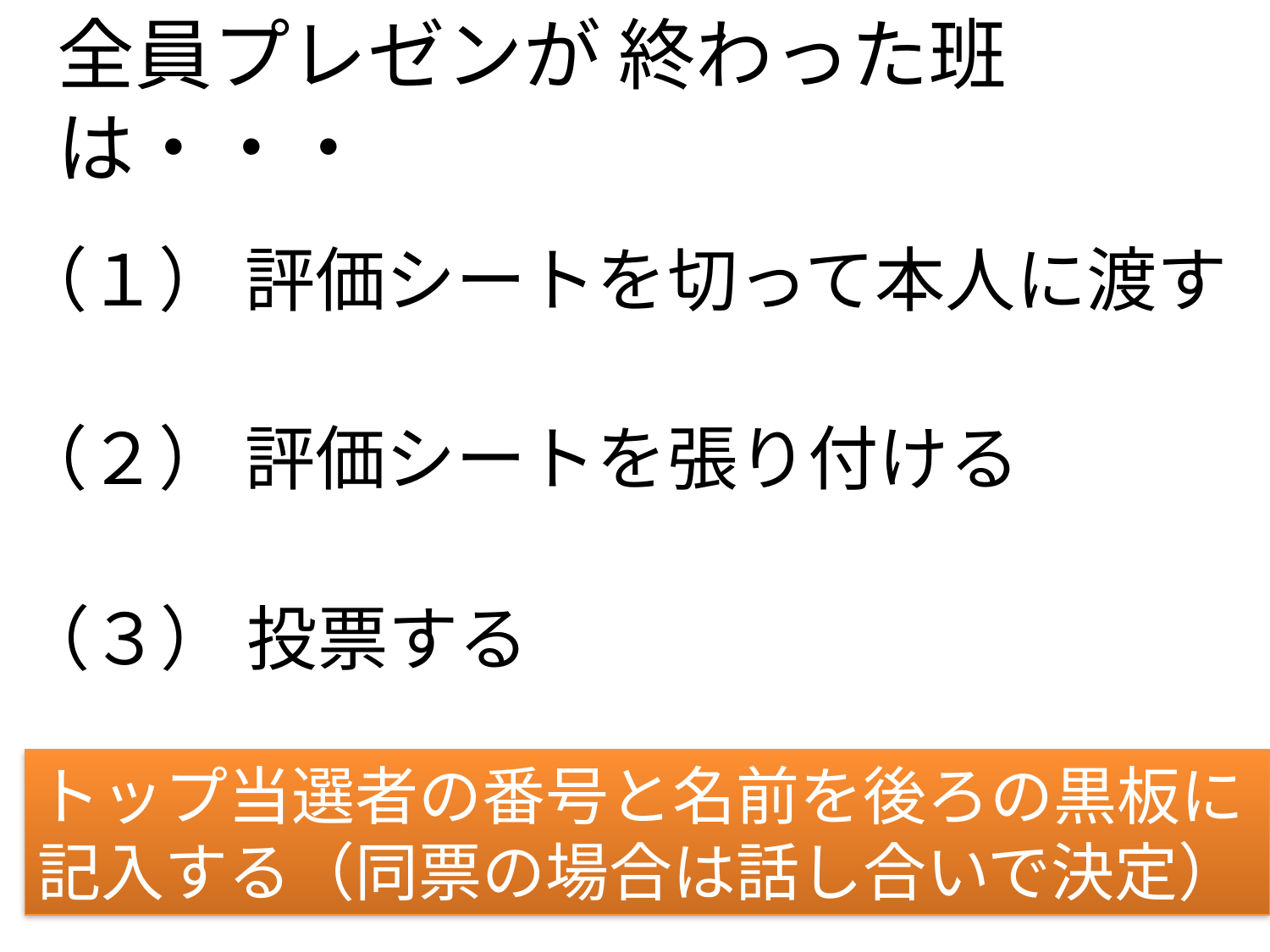

全員プレゼンが 終わった班は・・・
（１） 評価シートを切って本人に渡す
（２） 評価シートを張り付ける
（３） 投票する
トップ当選者の番号と名前を後ろの黒板に
記入する（同票の場合は話し合いで決定）